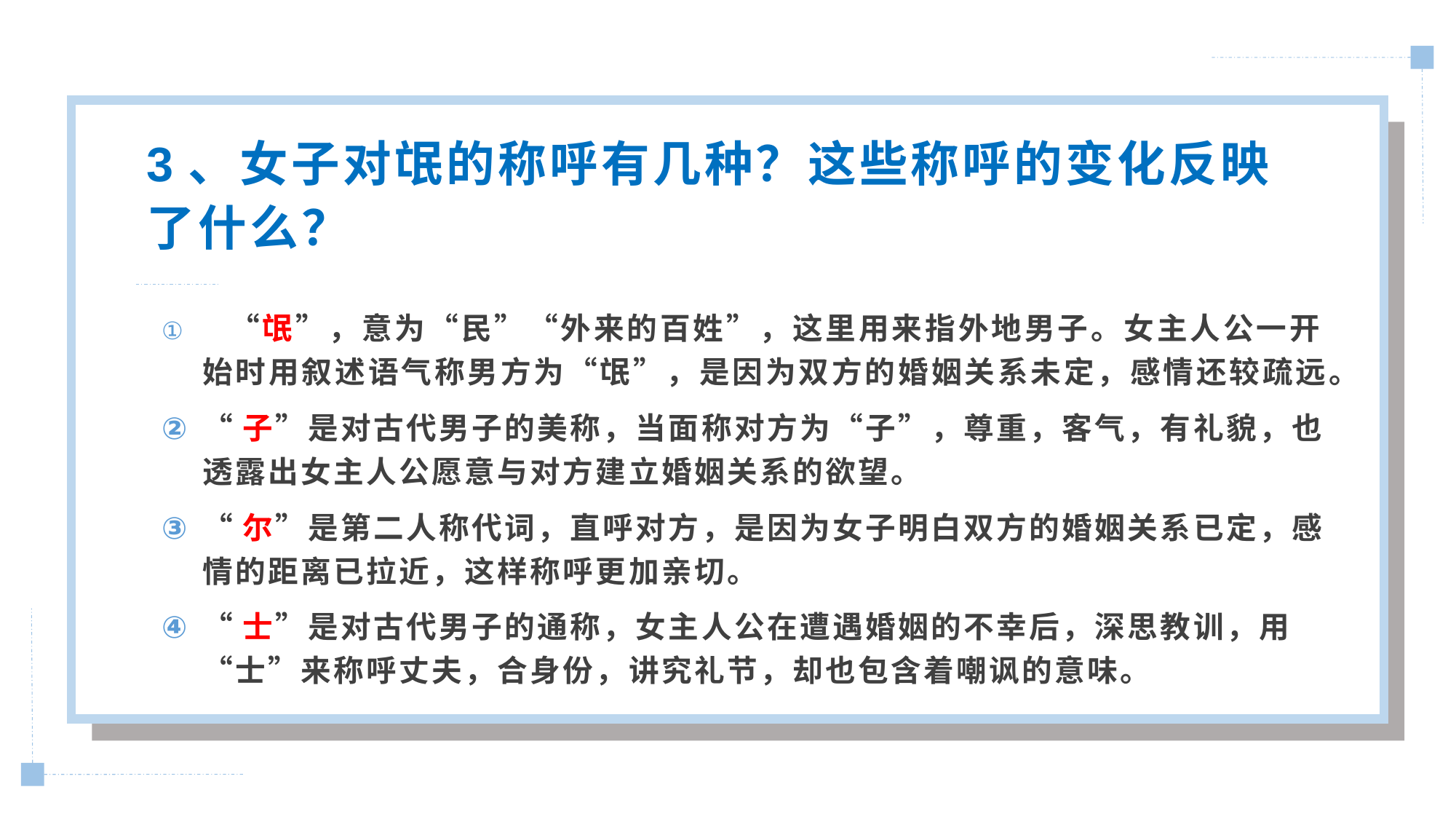

3、女子对氓的称呼有几种？这些称呼的变化反映了什么？

　“氓”，意为“民”“外来的百姓”，这里用来指外地男子。女主人公一开始时用叙述语气称男方为“氓”，是因为双方的婚姻关系未定，感情还较疏远。
“子”是对古代男子的美称，当面称对方为“子”，尊重，客气，有礼貌，也透露出女主人公愿意与对方建立婚姻关系的欲望。
“尔”是第二人称代词，直呼对方，是因为女子明白双方的婚姻关系已定，感情的距离已拉近，这样称呼更加亲切。
“士”是对古代男子的通称，女主人公在遭遇婚姻的不幸后，深思教训，用“士”来称呼丈夫，合身份，讲究礼节，却也包含着嘲讽的意味。